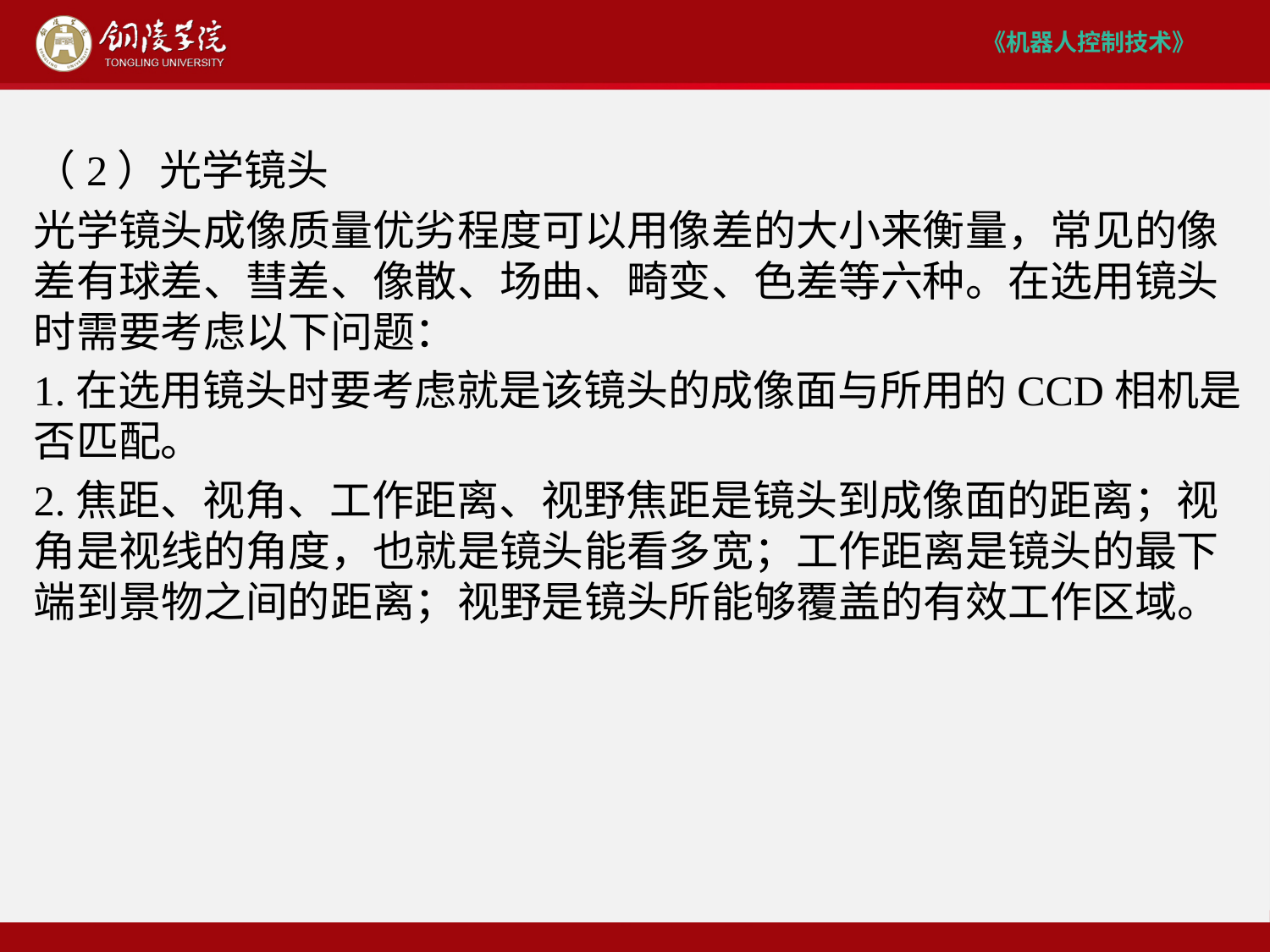

（2）光学镜头
光学镜头成像质量优劣程度可以用像差的大小来衡量，常见的像差有球差、彗差、像散、场曲、畸变、色差等六种。在选用镜头时需要考虑以下问题：
1.在选用镜头时要考虑就是该镜头的成像面与所用的CCD相机是否匹配。
2.焦距、视角、工作距离、视野焦距是镜头到成像面的距离；视角是视线的角度，也就是镜头能看多宽；工作距离是镜头的最下端到景物之间的距离；视野是镜头所能够覆盖的有效工作区域。